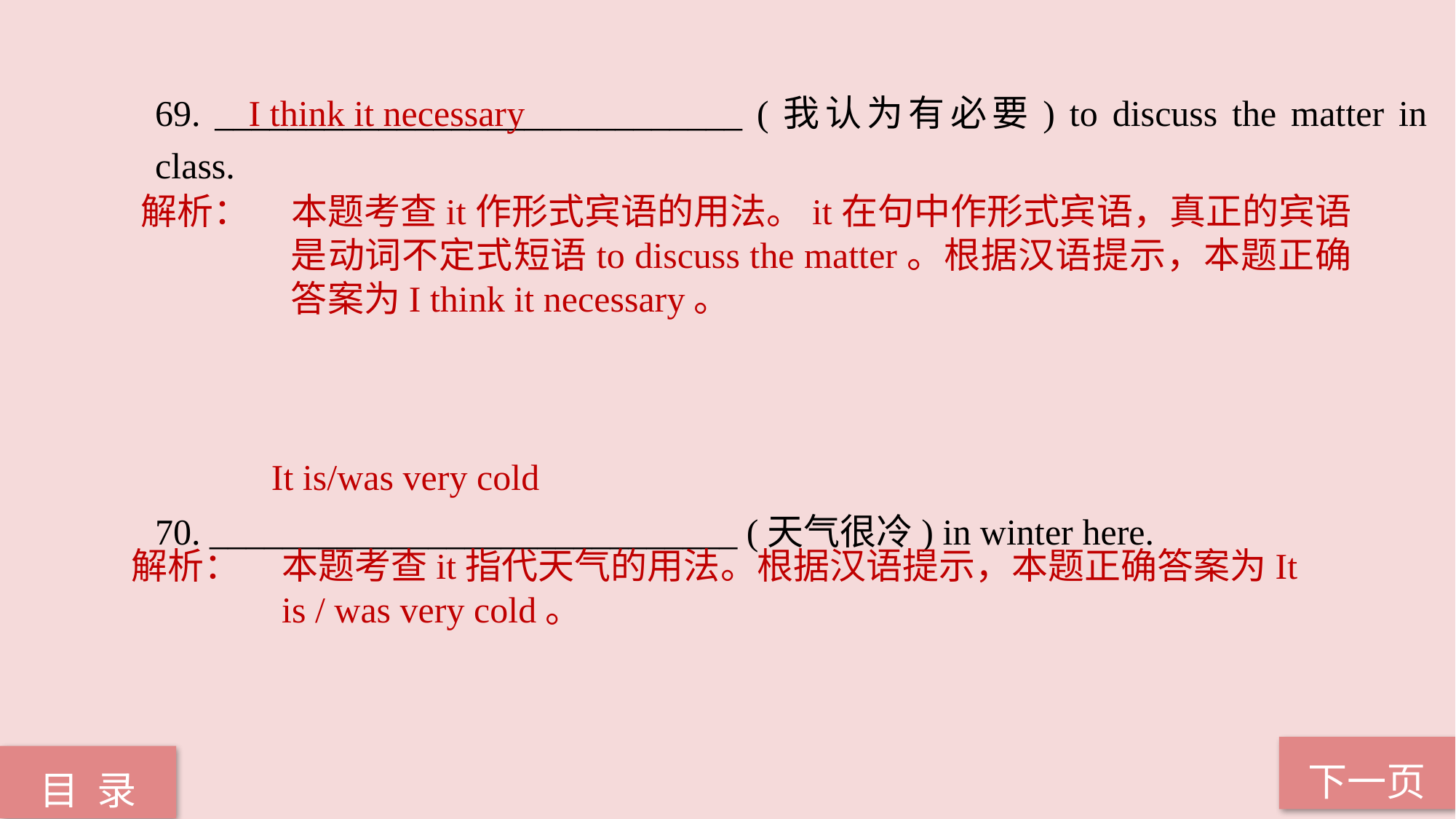

I think it necessary
69. _____________________________ (我认为有必要) to discuss the matter in class.

70. _____________________________ (天气很冷) in winter here.
解析：	本题考查it作形式宾语的用法。it在句中作形式宾语，真正的宾语是动词不定式短语to discuss the matter。根据汉语提示，本题正确答案为I think it necessary。
It is/was very cold
解析：	本题考查it指代天气的用法。根据汉语提示，本题正确答案为It is / was very cold。
下一页